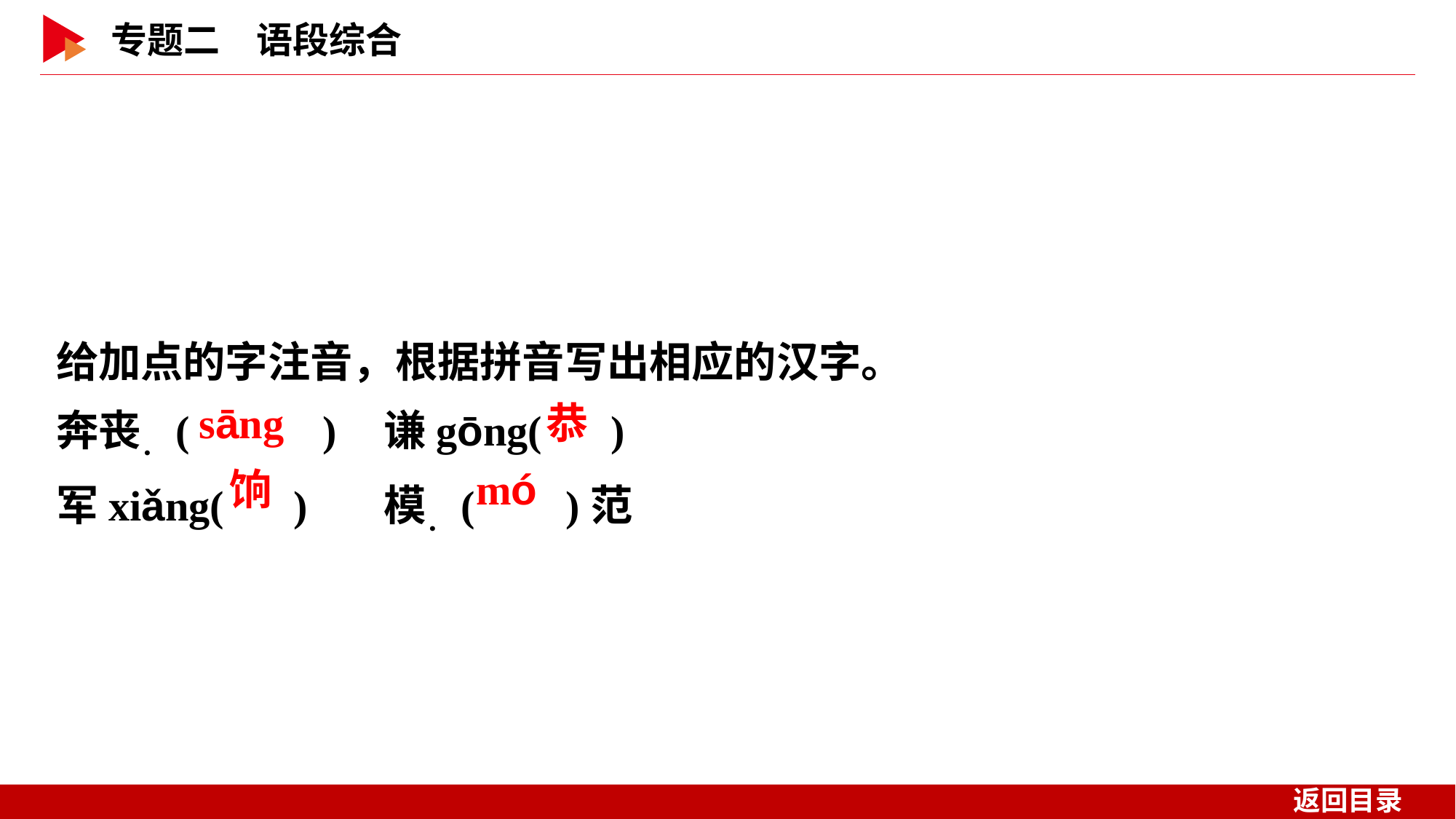

给加点的字注音，根据拼音写出相应的汉字。
奔丧．(            )	谦gōng(      )
军xiǎng(      )	模．(        )范
 sāng
   恭
   饷
 mó